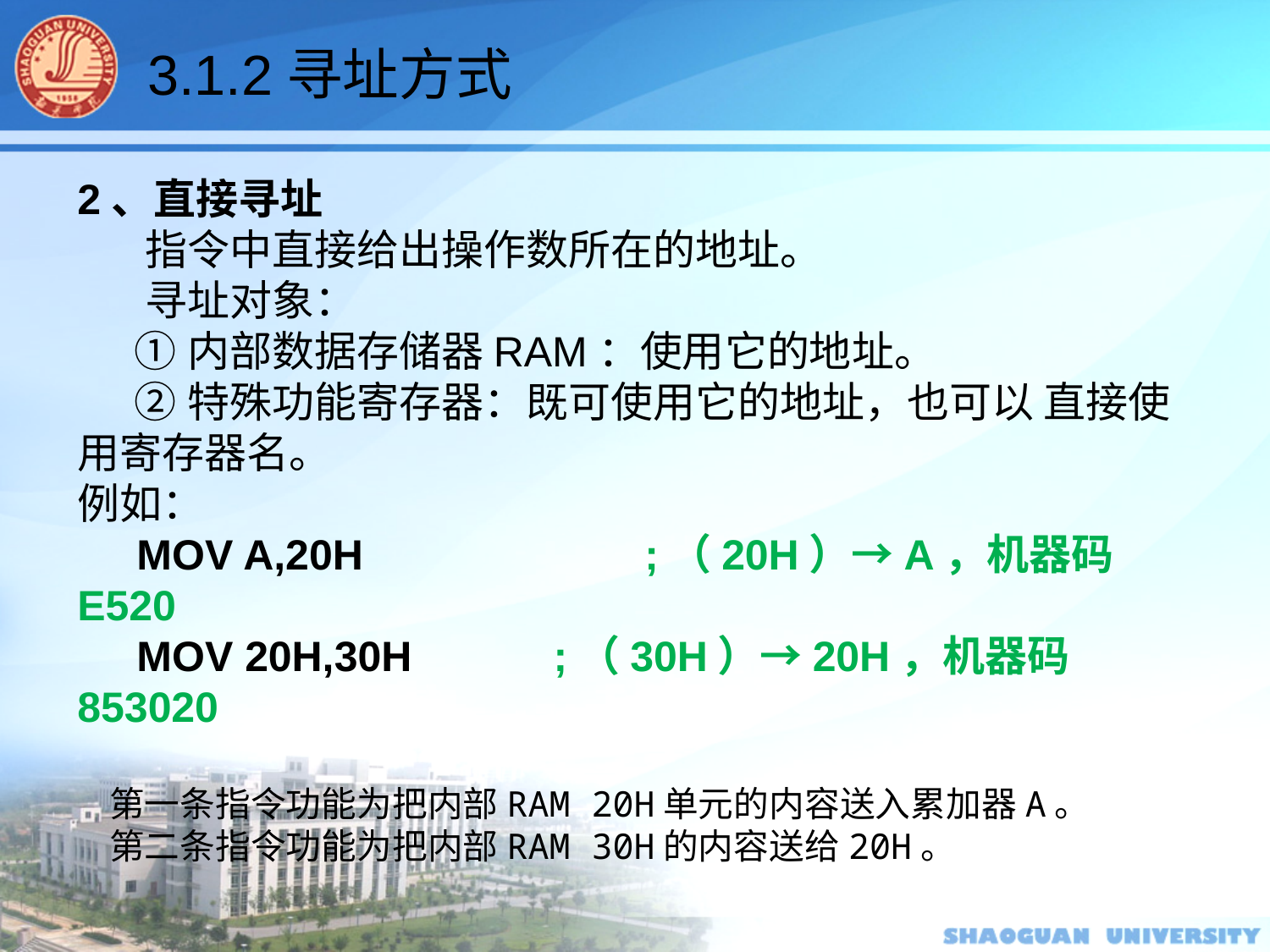

3.1.2寻址方式
2、直接寻址
      指令中直接给出操作数所在的地址。
      寻址对象：
      ①内部数据存储器RAM：使用它的地址。
      ②特殊功能寄存器：既可使用它的地址，也可以 直接使用寄存器名。
例如：
     MOV A,20H		     ;（20H）→A，机器码E520
     MOV 20H,30H	        ;（30H）→20H，机器码853020

   第一条指令功能为把内部RAM 20H单元的内容送入累加器A。
   第二条指令功能为把内部RAM 30H的内容送给20H。